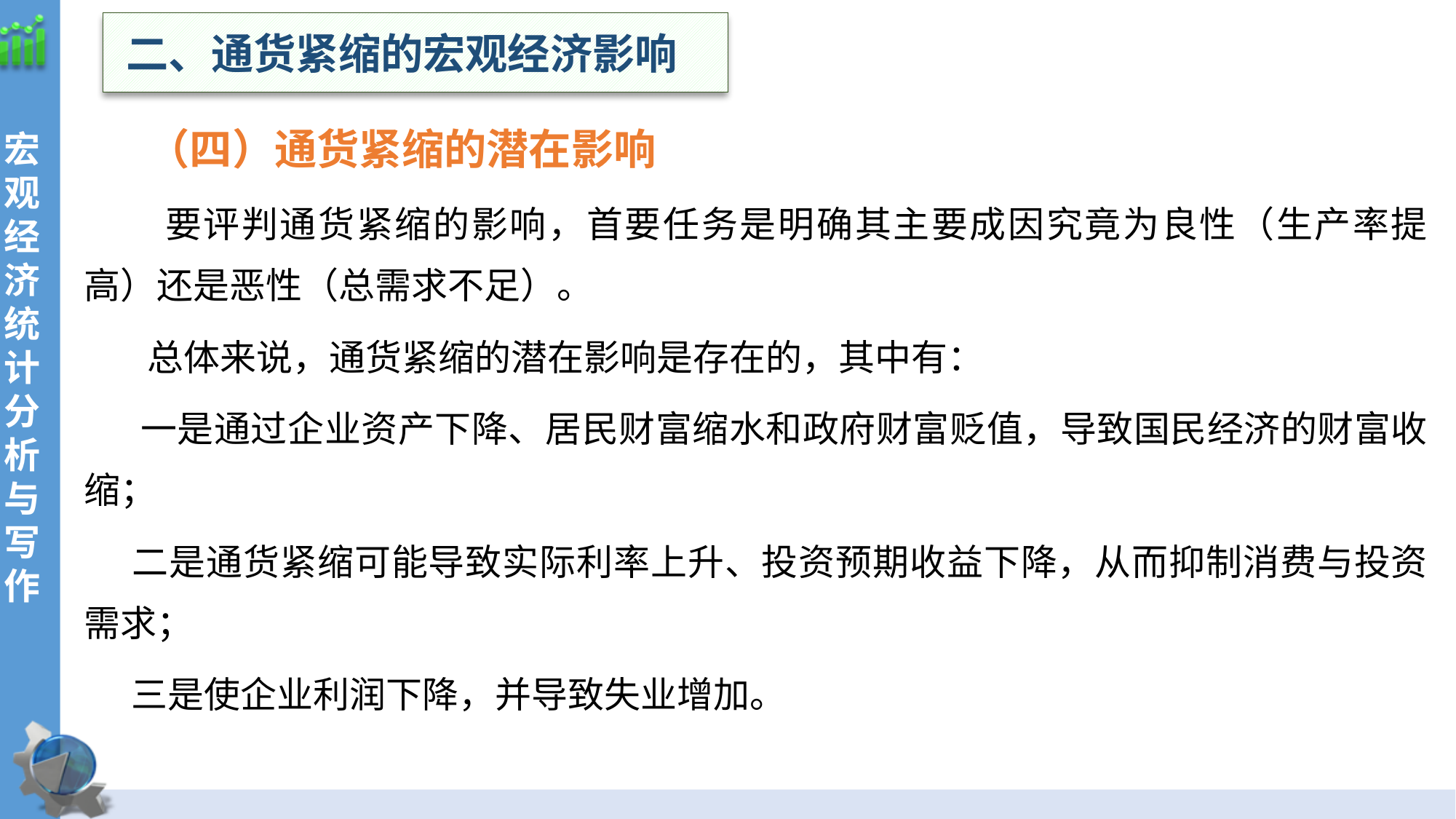

二、通货紧缩的宏观经济影响
   （四）通货紧缩的潜在影响
    要评判通货紧缩的影响，首要任务是明确其主要成因究竟为良性（生产率提高）还是恶性（总需求不足）。
   总体来说，通货紧缩的潜在影响是存在的，其中有：
  一是通过企业资产下降、居民财富缩水和政府财富贬值，导致国民经济的财富收缩；
 二是通货紧缩可能导致实际利率上升、投资预期收益下降，从而抑制消费与投资需求；
 三是使企业利润下降，并导致失业增加。